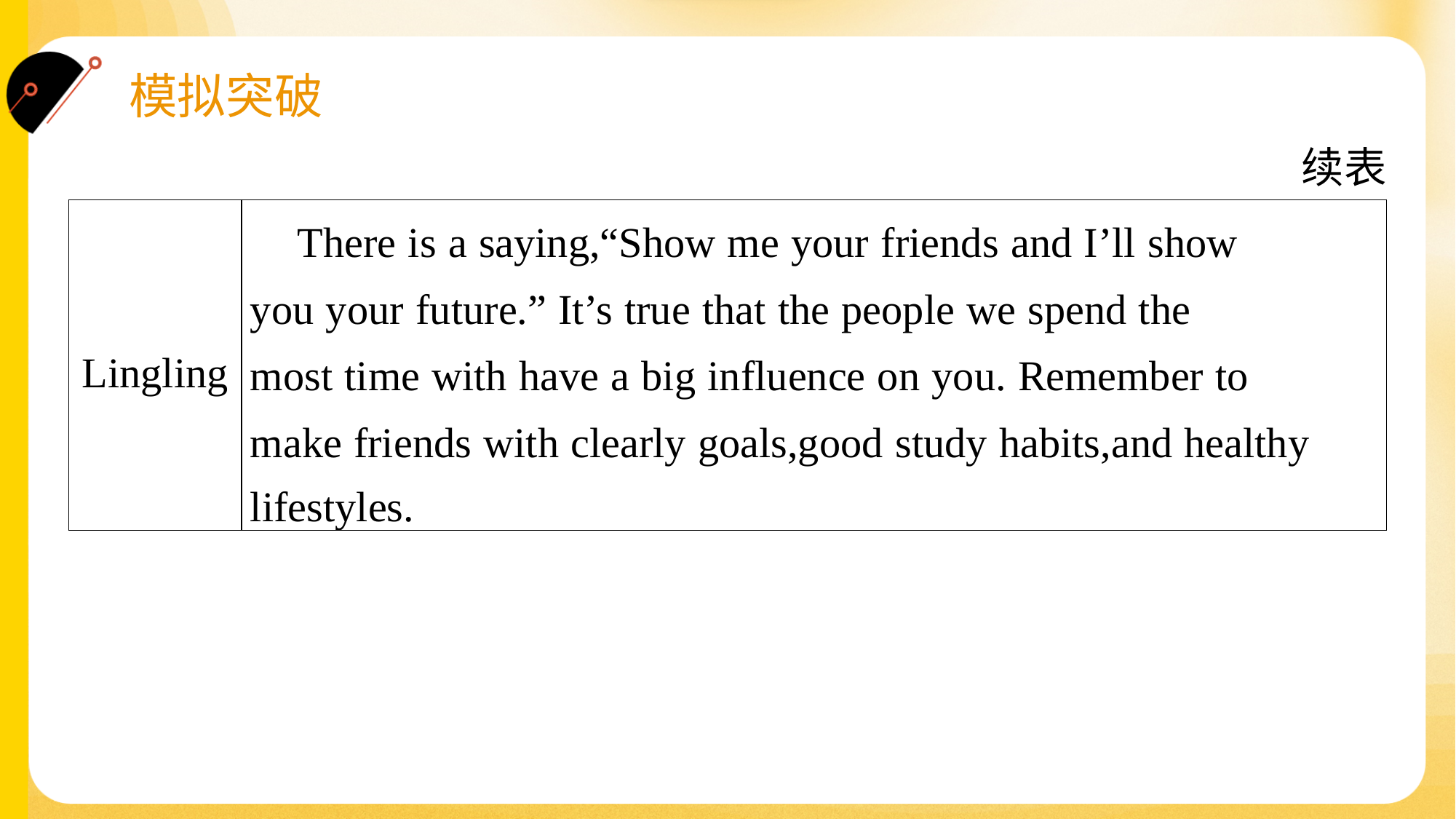

续表
| Lingling | There is a saying,“Show me your friends and I’ll show you your future.” It’s true that the people we spend the most time with have a big influence on you. Remember to make friends with clearly goals,good study habits,and healthy lifestyles. |
| --- | --- |